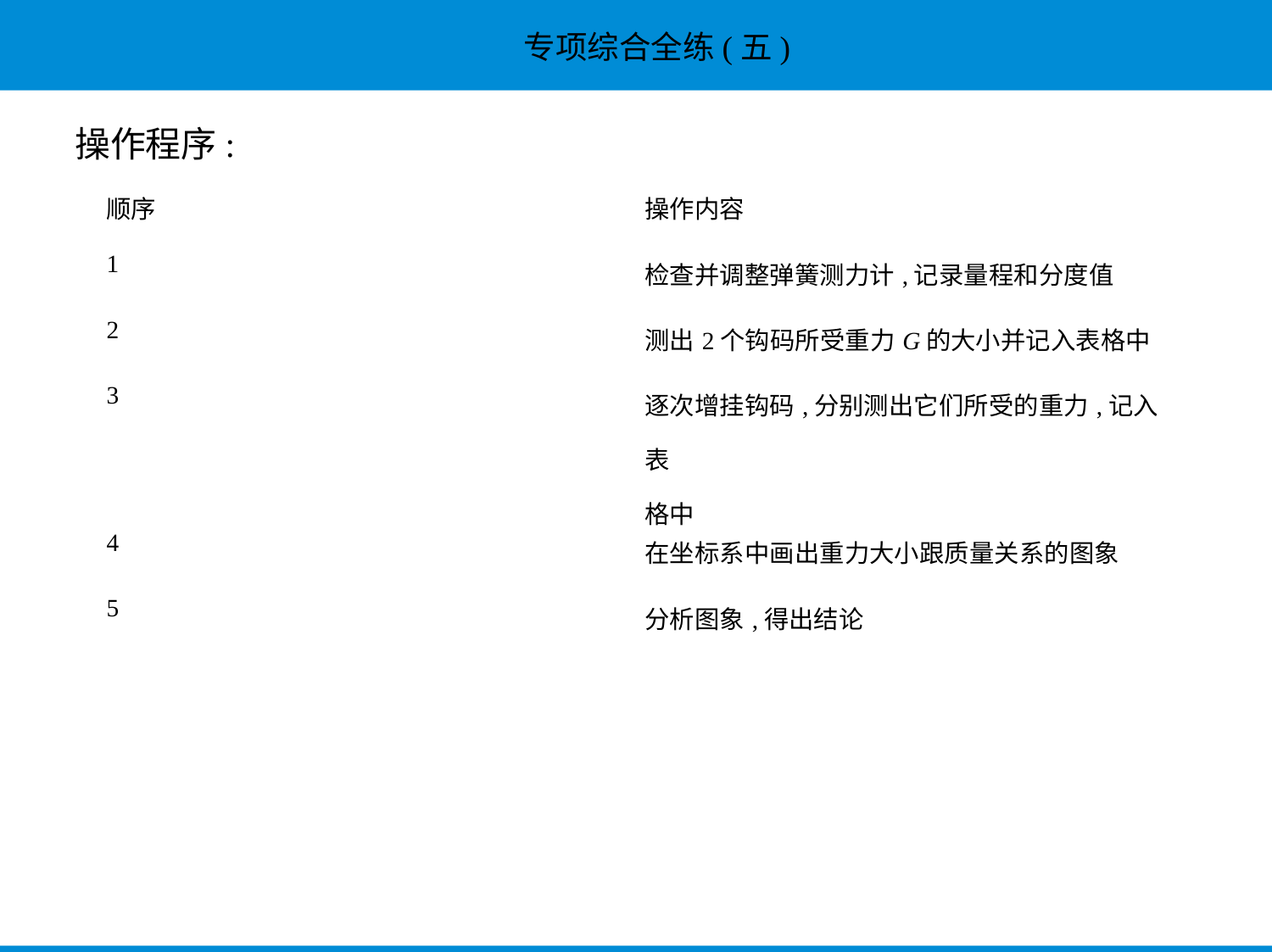

操作程序:
| 顺序 | 操作内容 |
| --- | --- |
| 1 | 检查并调整弹簧测力计,记录量程和分度值 |
| 2 | 测出2个钩码所受重力G的大小并记入表格中 |
| 3 | 逐次增挂钩码,分别测出它们所受的重力,记入表 格中 |
| 4 | 在坐标系中画出重力大小跟质量关系的图象 |
| 5 | 分析图象,得出结论 |